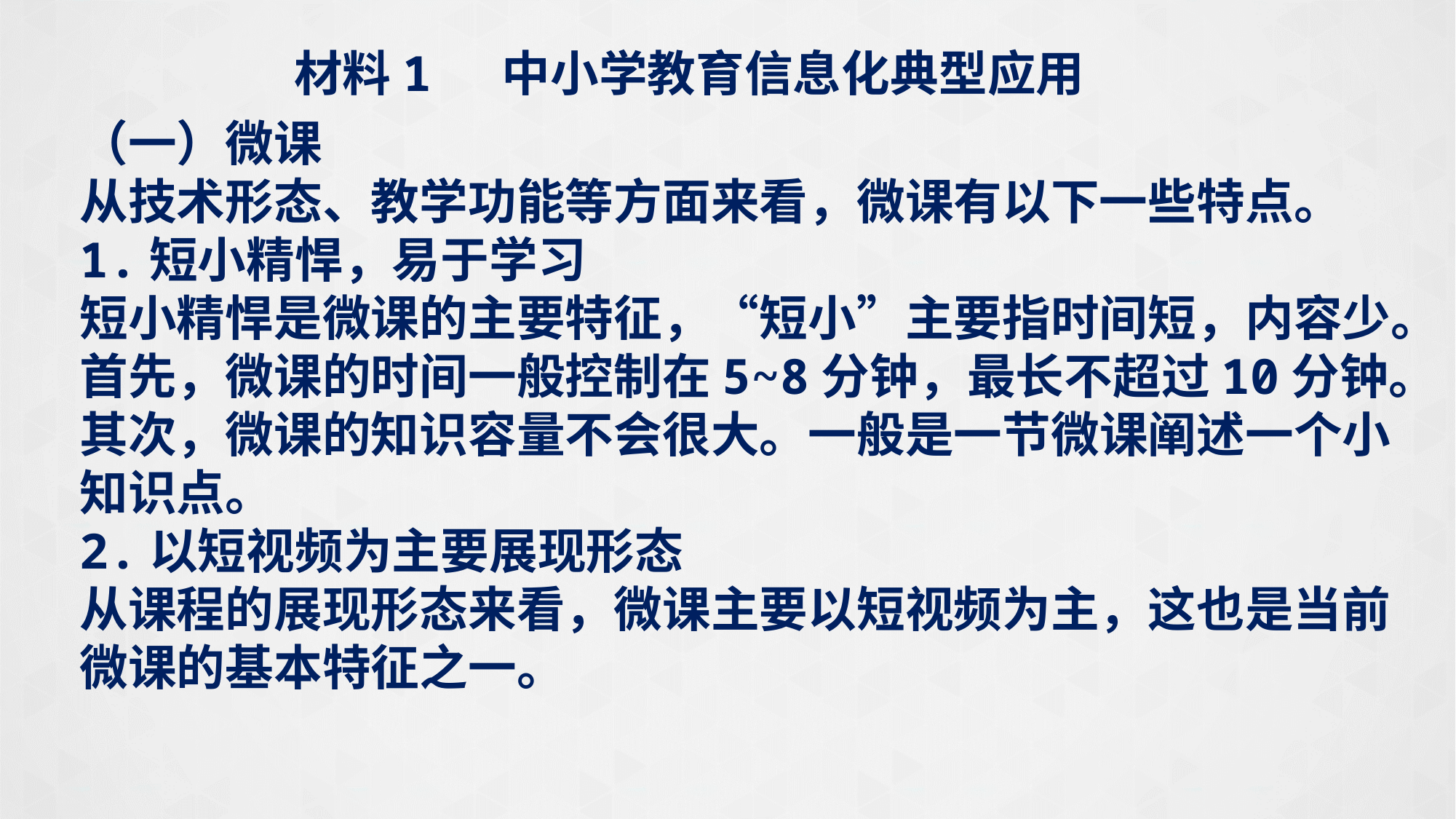

材料1  中小学教育信息化典型应用
（一）微课
从技术形态、教学功能等方面来看，微课有以下一些特点。
1.短小精悍，易于学习
短小精悍是微课的主要特征，“短小”主要指时间短，内容少。首先，微课的时间一般控制在5~8分钟，最长不超过10分钟。其次，微课的知识容量不会很大。一般是一节微课阐述一个小知识点。
2.以短视频为主要展现形态
从课程的展现形态来看，微课主要以短视频为主，这也是当前微课的基本特征之一。